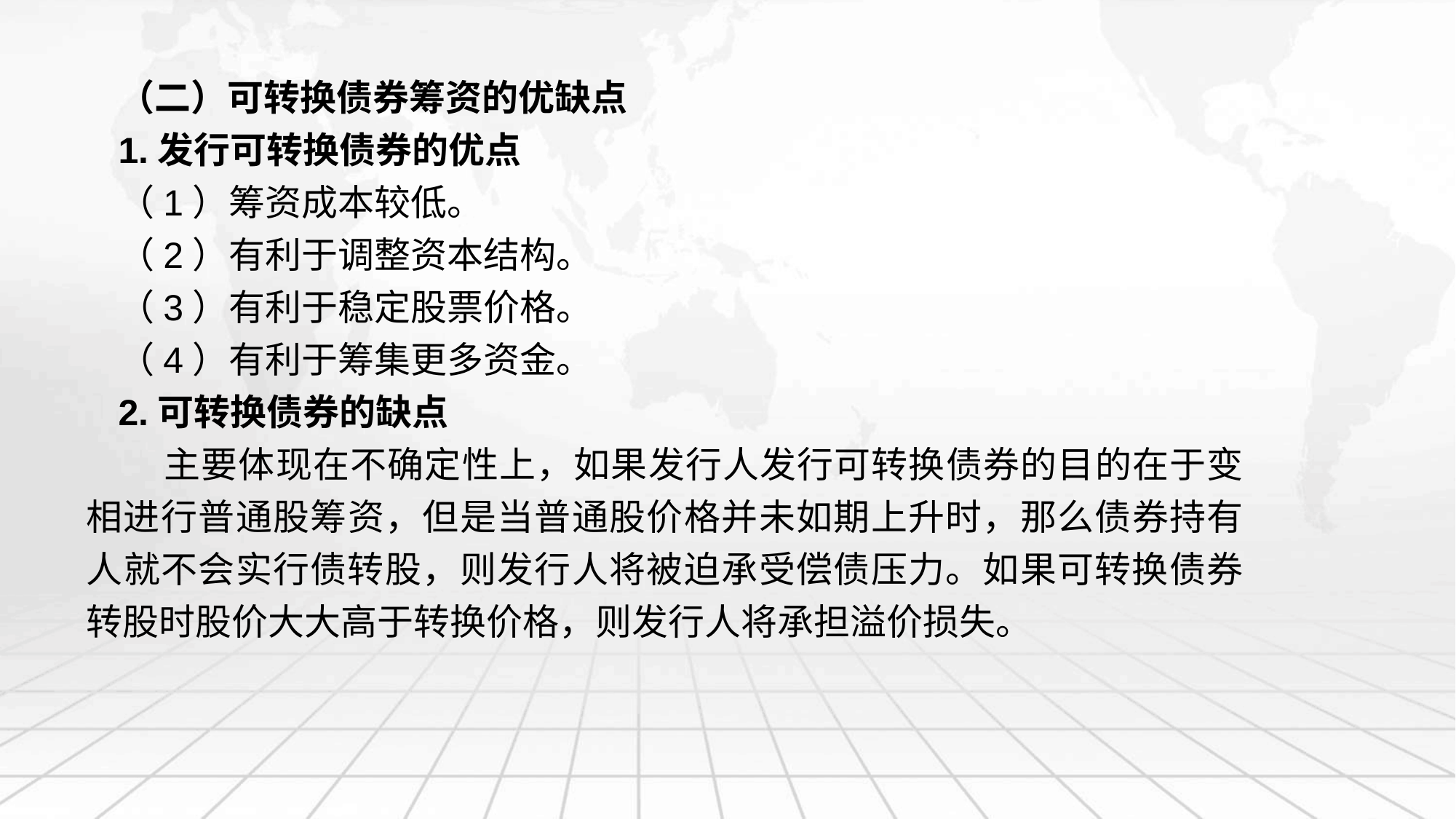

（二）可转换债券筹资的优缺点
1.发行可转换债券的优点
（1）筹资成本较低。
（2）有利于调整资本结构。
（3）有利于稳定股票价格。
（4）有利于筹集更多资金。
2.可转换债券的缺点
    主要体现在不确定性上，如果发行人发行可转换债券的目的在于变相进行普通股筹资，但是当普通股价格并未如期上升时，那么债券持有人就不会实行债转股，则发行人将被迫承受偿债压力。如果可转换债券转股时股价大大高于转换价格，则发行人将承担溢价损失。